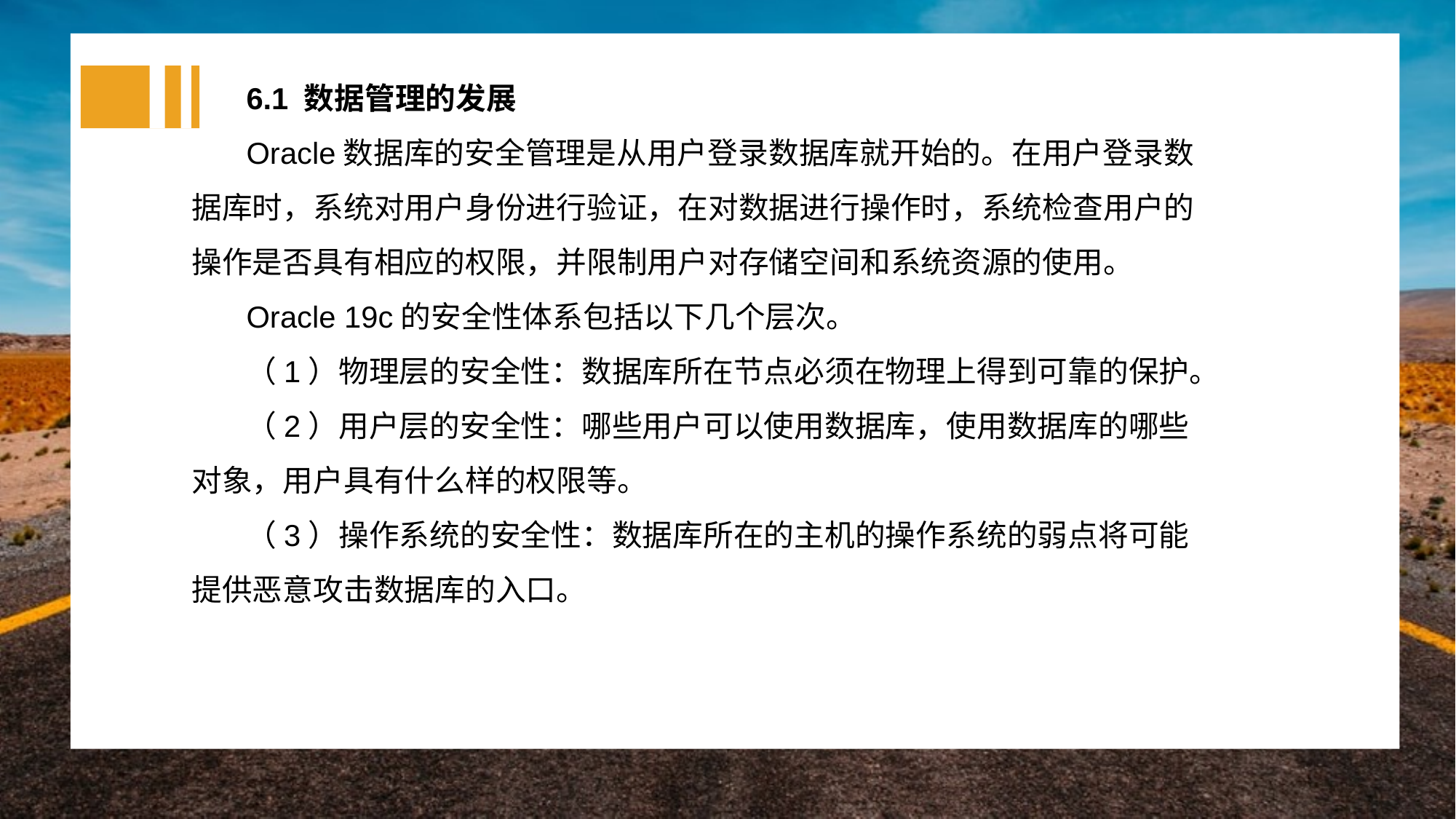

6.1 数据管理的发展
Oracle数据库的安全管理是从用户登录数据库就开始的。在用户登录数据库时，系统对用户身份进行验证，在对数据进行操作时，系统检查用户的操作是否具有相应的权限，并限制用户对存储空间和系统资源的使用。
Oracle 19c的安全性体系包括以下几个层次。
（1）物理层的安全性：数据库所在节点必须在物理上得到可靠的保护。
（2）用户层的安全性：哪些用户可以使用数据库，使用数据库的哪些对象，用户具有什么样的权限等。
（3）操作系统的安全性：数据库所在的主机的操作系统的弱点将可能提供恶意攻击数据库的入口。